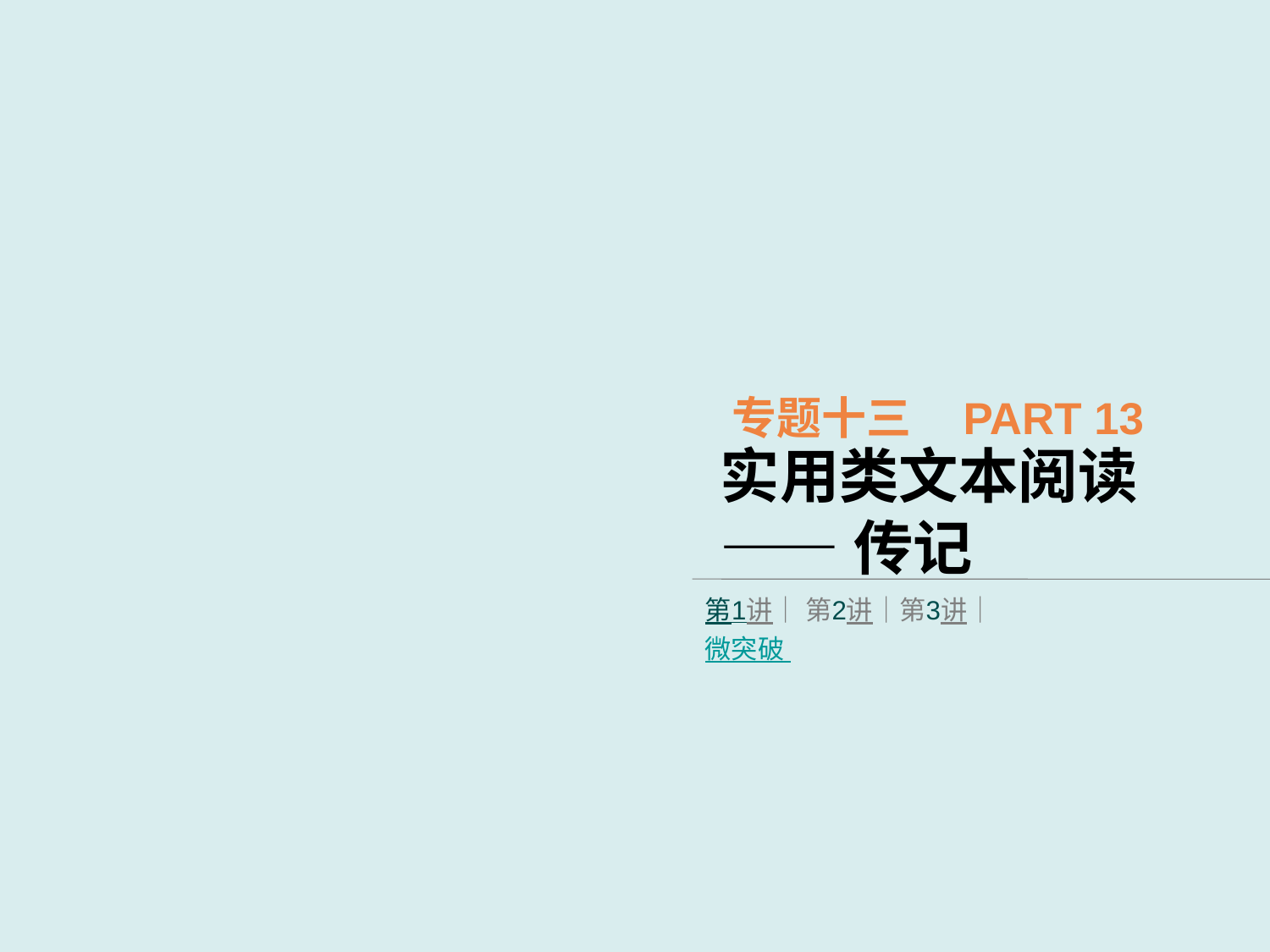

专题十三    PART 13
实用类文本阅读
——传记
第1讲│ 第2讲│第3讲│微突破